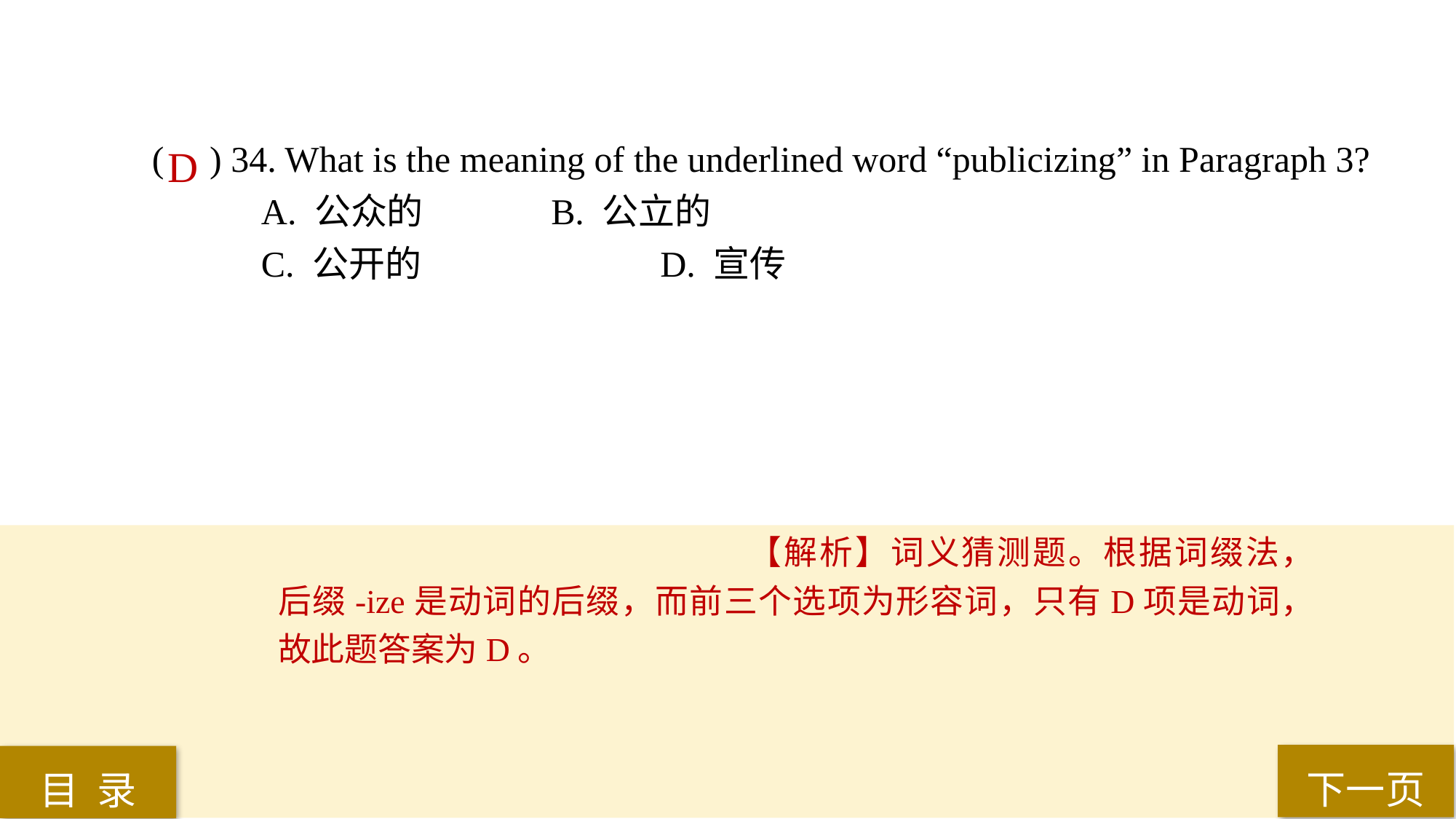

(     ) 34. What is the meaning of the underlined word “publicizing” in Paragraph 3?
A. 公众的		 B. 公立的
C. 公开的 		 D. 宣传
D
【解析】词义猜测题。根据词缀法，后缀-ize是动词的后缀，而前三个选项为形容词，只有D项是动词，故此题答案为D。